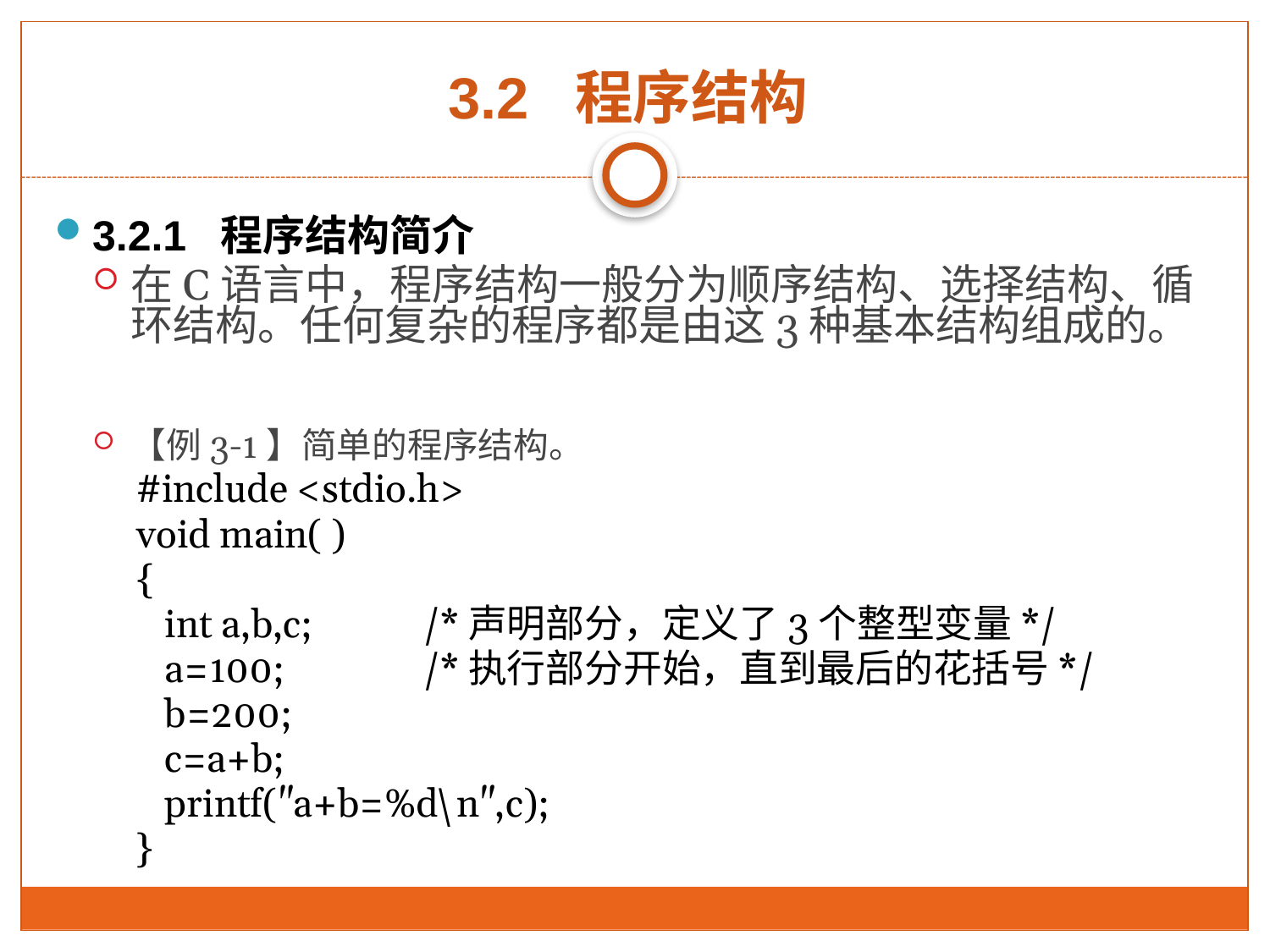

# 3.2  程序结构
3.2.1  程序结构简介
在C语言中，程序结构一般分为顺序结构、选择结构、循环结构。任何复杂的程序都是由这3种基本结构组成的。

【例3-1】简单的程序结构。
#include <stdio.h>
void main( )
{
   int a,b,c;    	/*声明部分，定义了3个整型变量*/
   a=100;         	/*执行部分开始，直到最后的花括号*/
   b=200;
   c=a+b;
   printf("a+b=%d\n",c);
}